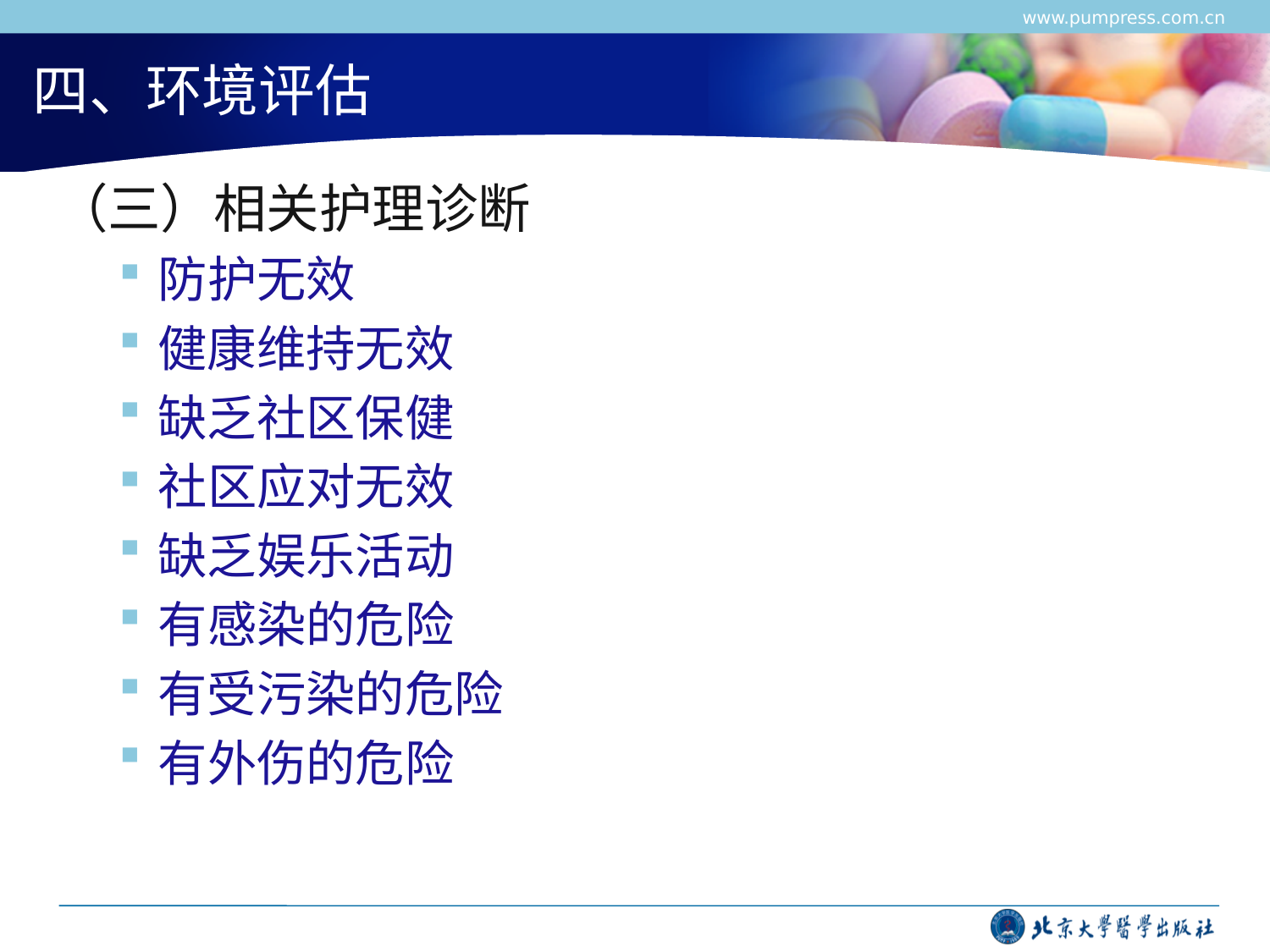

www.pumpress.com.cn
# 四、环境评估
（三）相关护理诊断
防护无效
健康维持无效
缺乏社区保健
社区应对无效
缺乏娱乐活动
有感染的危险
有受污染的危险
有外伤的危险